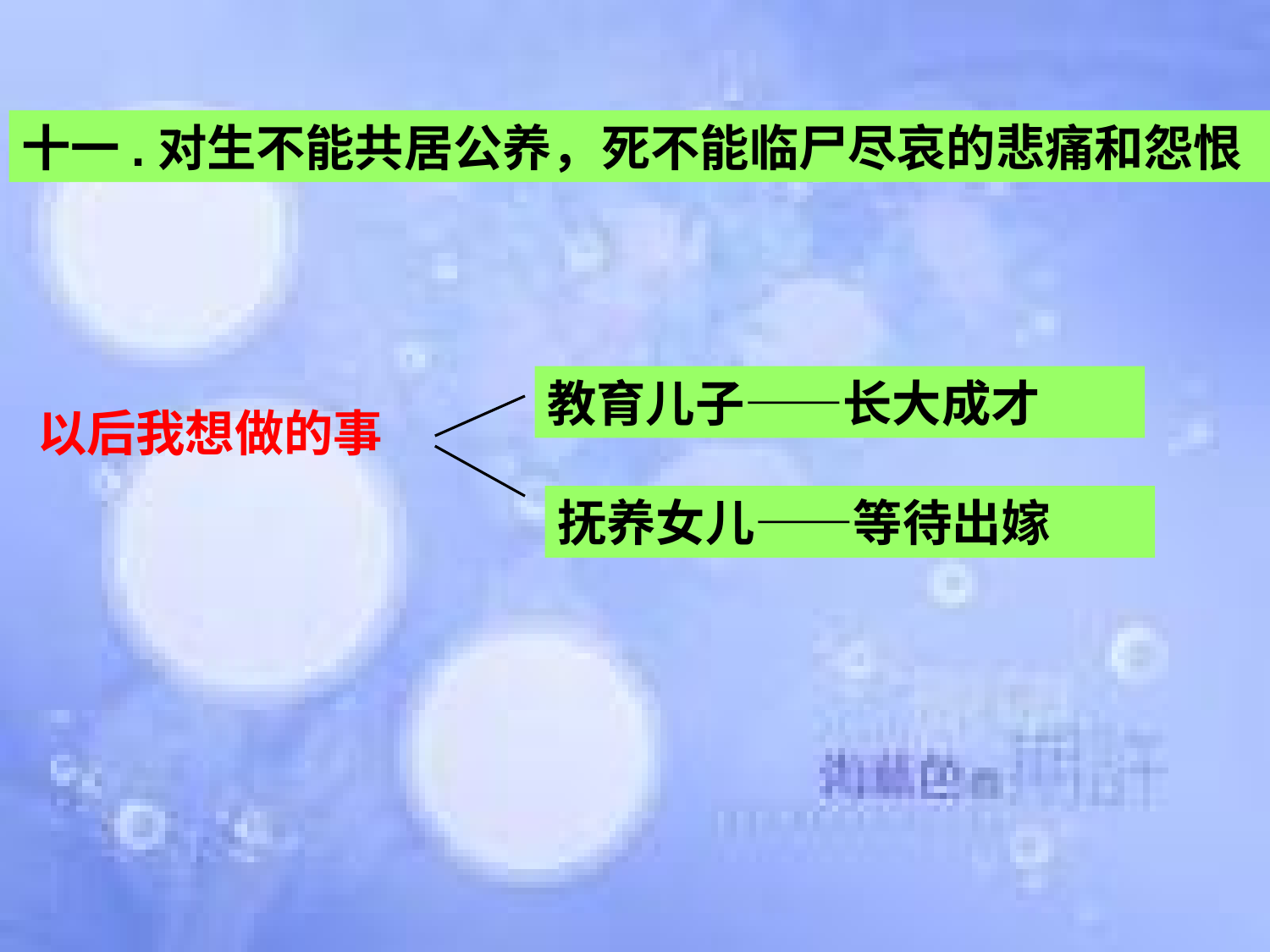

十一.对生不能共居公养，死不能临尸尽哀的悲痛和怨恨
教育儿子——长大成才
以后我想做的事

抚养女儿——等待出嫁